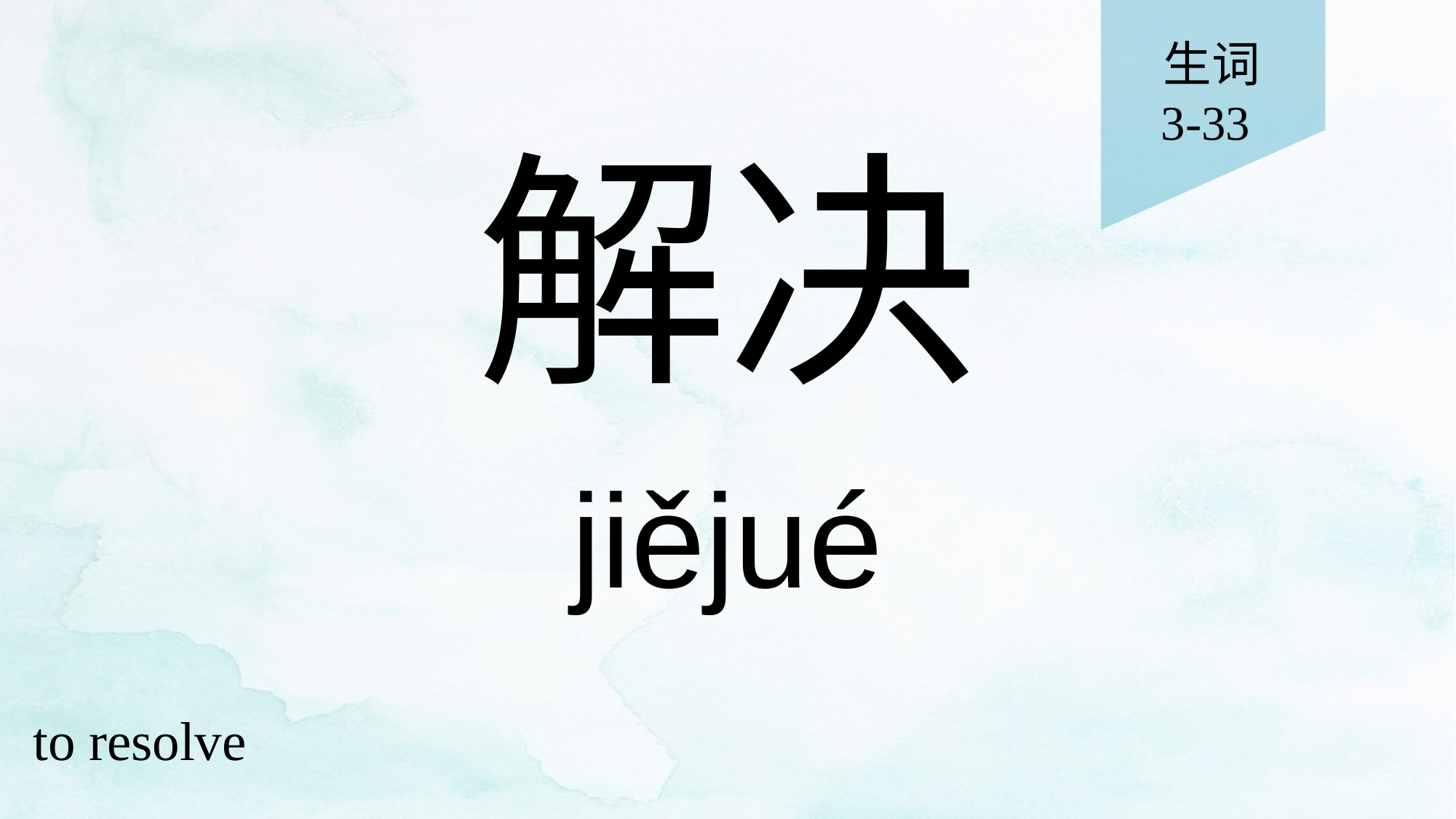

生词
3-33
# 解决
jiějué
to resolve